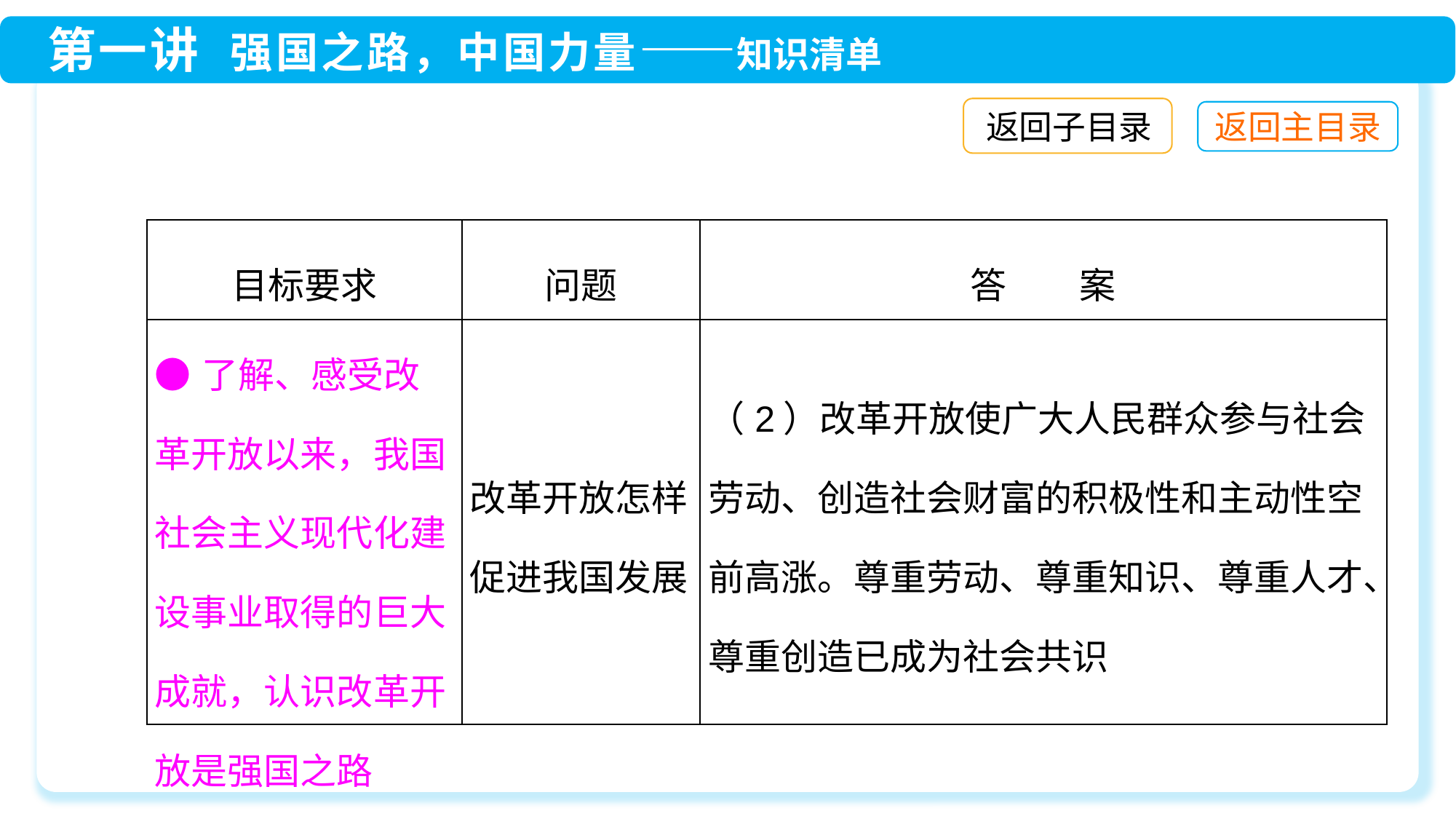

返回子目录
| 目标要求 | 问题 | 答　　案 |
| --- | --- | --- |
| ●了解、感受改革开放以来，我国社会主义现代化建设事业取得的巨大成就，认识改革开放是强国之路 | 改革开放怎样促进我国发展 | （2）改革开放使广大人民群众参与社会劳动、创造社会财富的积极性和主动性空前高涨。尊重劳动、尊重知识、尊重人才、尊重创造已成为社会共识 |